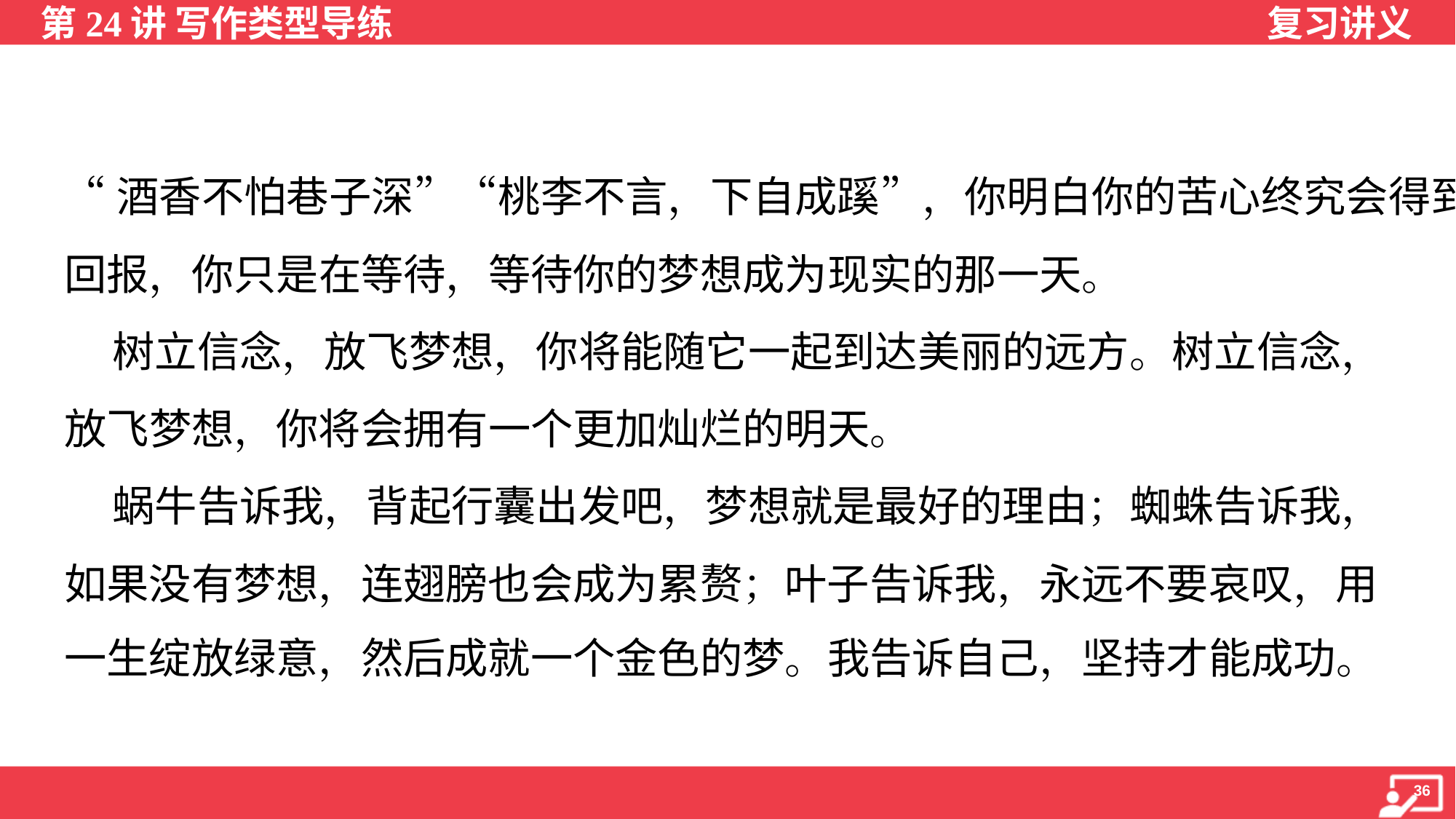

“酒香不怕巷子深”“桃李不言，下自成蹊”，你明白你的苦心终究会得到
回报，你只是在等待，等待你的梦想成为现实的那一天。
    树立信念，放飞梦想，你将能随它一起到达美丽的远方。树立信念，
放飞梦想，你将会拥有一个更加灿烂的明天。
    蜗牛告诉我，背起行囊出发吧，梦想就是最好的理由；蜘蛛告诉我，
如果没有梦想，连翅膀也会成为累赘；叶子告诉我，永远不要哀叹，用
一生绽放绿意，然后成就一个金色的梦。我告诉自己，坚持才能成功。